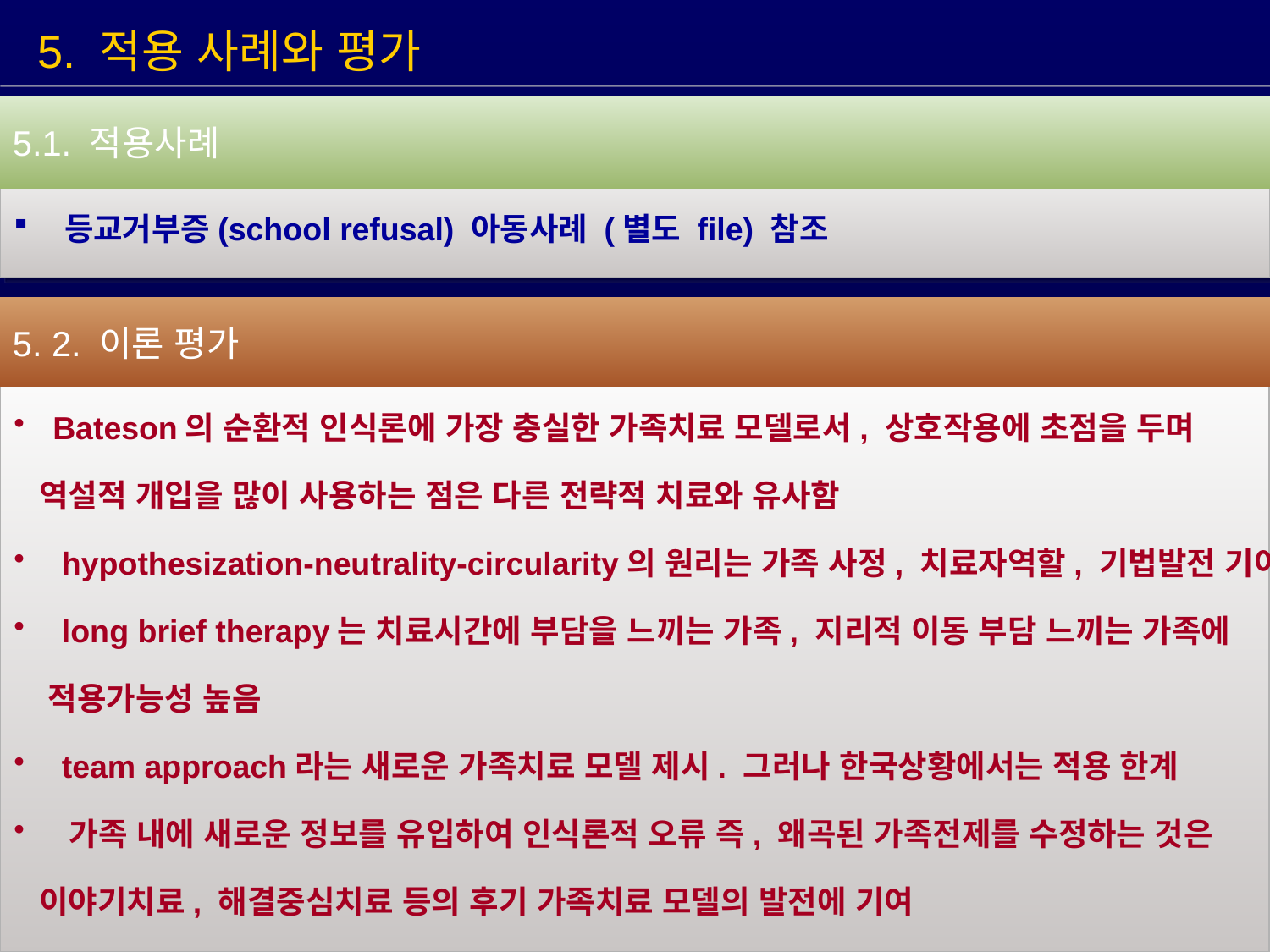

5. 적용 사례와 평가

5.1. 적용사례

  등교거부증(school refusal) 아동사례 (별도 file) 참조
5. 2. 이론 평가
 Bateson의 순환적 인식론에 가장 충실한 가족치료 모델로서, 상호작용에 초점을 두며
  역설적 개입을 많이 사용하는 점은 다른 전략적 치료와 유사함
  hypothesization-neutrality-circularity의 원리는 가족 사정, 치료자역할, 기법발전 기여
  long brief therapy는 치료시간에 부담을 느끼는 가족, 지리적 이동 부담 느끼는 가족에
   적용가능성 높음
  team approach라는 새로운 가족치료 모델 제시. 그러나 한국상황에서는 적용 한계
  가족 내에 새로운 정보를 유입하여 인식론적 오류 즉, 왜곡된 가족전제를 수정하는 것은
  이야기치료, 해결중심치료 등의 후기 가족치료 모델의 발전에 기여